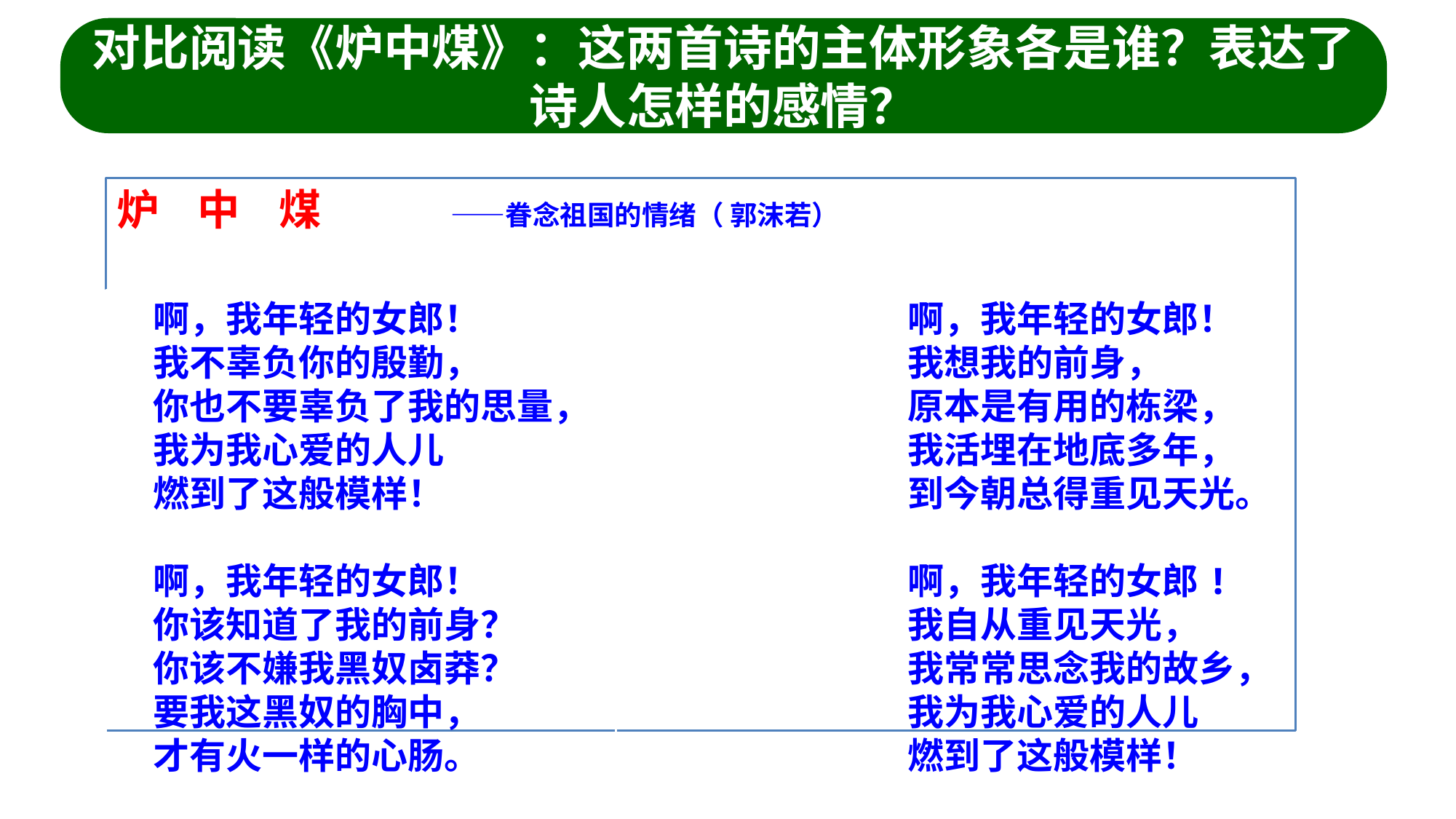

扶夷江
对比阅读《炉中煤》：这两首诗的主体形象各是谁？表达了诗人怎样的感情？
炉    中    煤                     ——眷念祖国的情绪（ 郭沫若）

啊，我年轻的女郎！
我想我的前身，
原本是有用的栋梁，
我活埋在地底多年，
到今朝总得重见天光。

啊，我年轻的女郎!
我自从重见天光，
我常常思念我的故乡，
我为我心爱的人儿
燃到了这般模样！
啊，我年轻的女郎！
我不辜负你的殷勤，
你也不要辜负了我的思量，
我为我心爱的人儿
燃到了这般模样！

啊，我年轻的女郎！
你该知道了我的前身？
你该不嫌我黑奴卤莽？
要我这黑奴的胸中，
才有火一样的心肠。